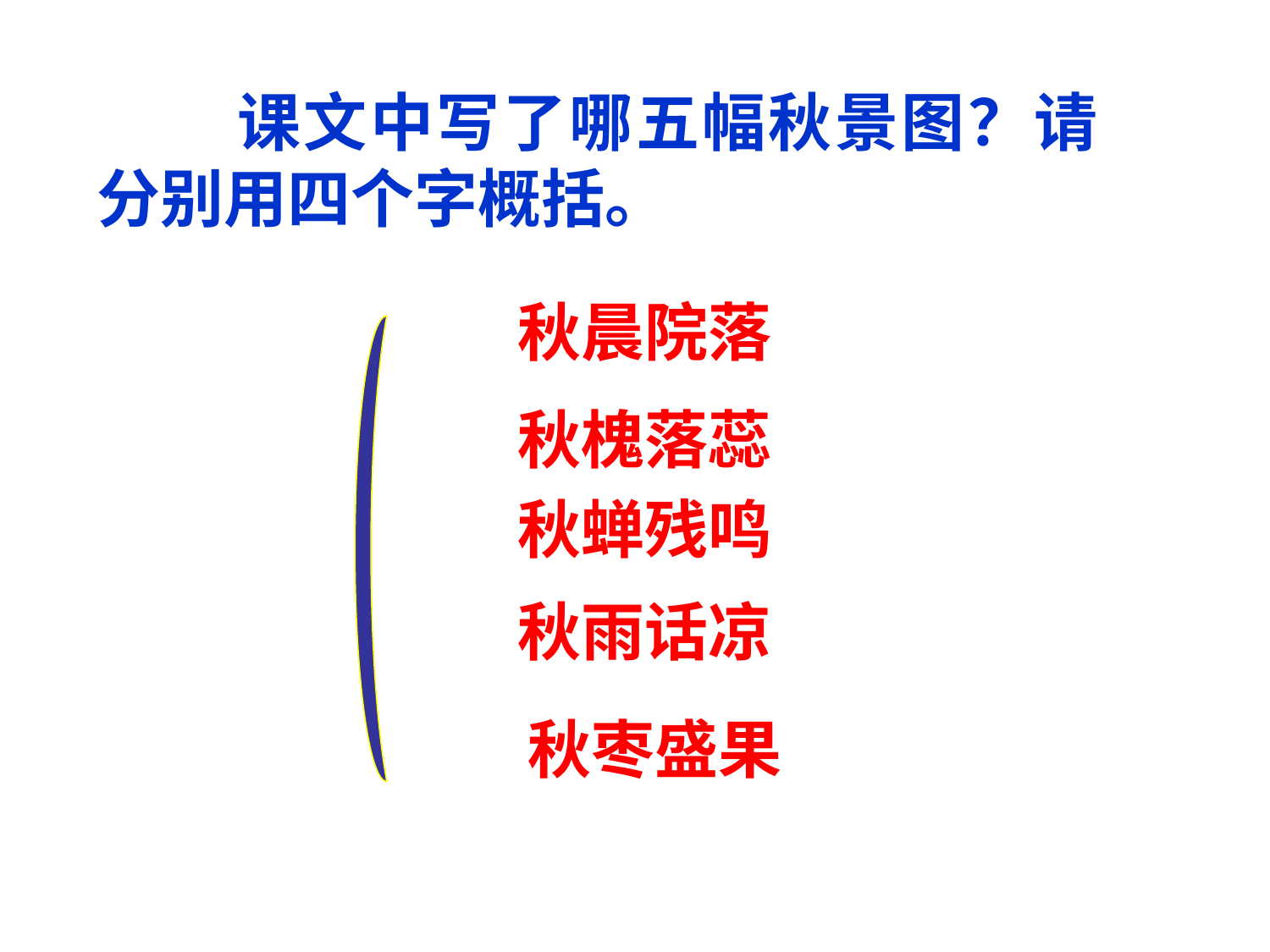

课文中写了哪五幅秋景图？请分别用四个字概括。
秋晨院落

秋槐落蕊
秋蝉残鸣
秋雨话凉
秋枣盛果